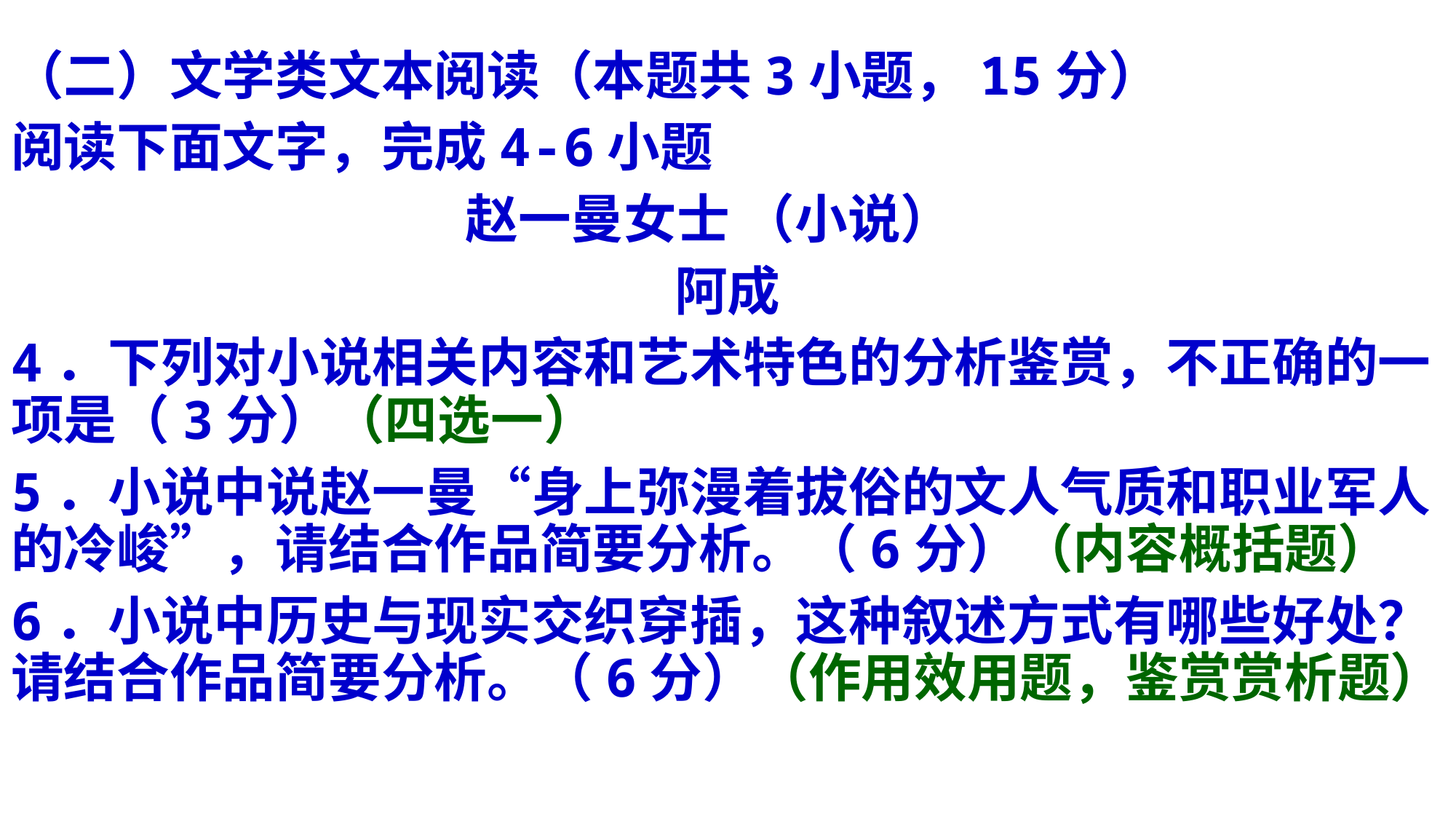

（二）文学类文本阅读（本题共3小题，15分）
阅读下面文字，完成4-6小题
赵一曼女士 （小说）
阿成
4．下列对小说相关内容和艺术特色的分析鉴赏，不正确的一项是（3分）（四选一）
5．小说中说赵一曼“身上弥漫着拔俗的文人气质和职业军人的冷峻”，请结合作品简要分析。（6分）（内容概括题）
6．小说中历史与现实交织穿插，这种叙述方式有哪些好处？请结合作品简要分析。（6分）（作用效用题，鉴赏赏析题）

#